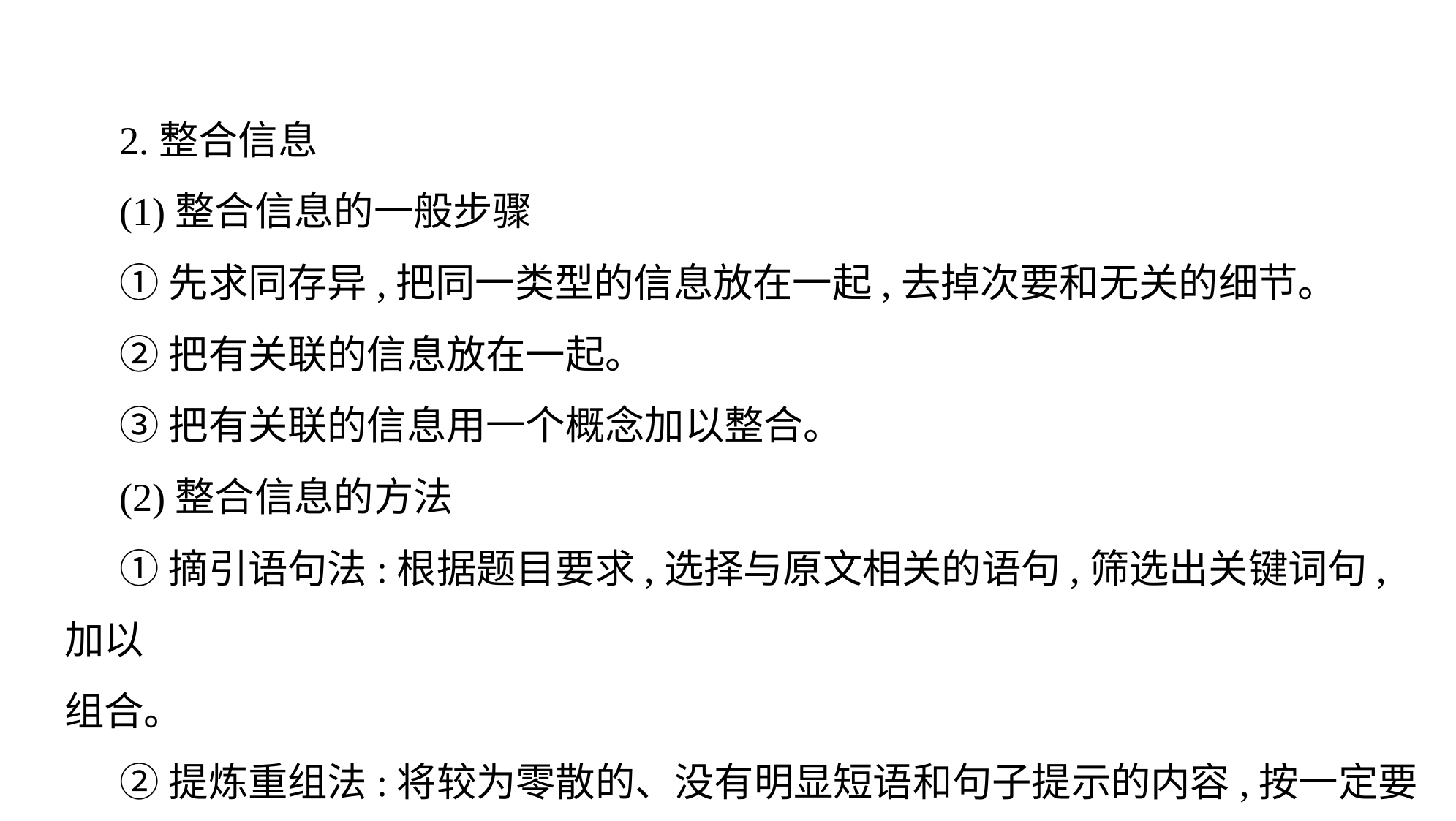

2.整合信息
(1)整合信息的一般步骤
①先求同存异,把同一类型的信息放在一起,去掉次要和无关的细节。
②把有关联的信息放在一起。
③把有关联的信息用一个概念加以整合。
(2)整合信息的方法
①摘引语句法:根据题目要求,选择与原文相关的语句,筛选出关键词句,加以
组合。
②提炼重组法:将较为零散的、没有明显短语和句子提示的内容,按一定要求概括出其中大意。